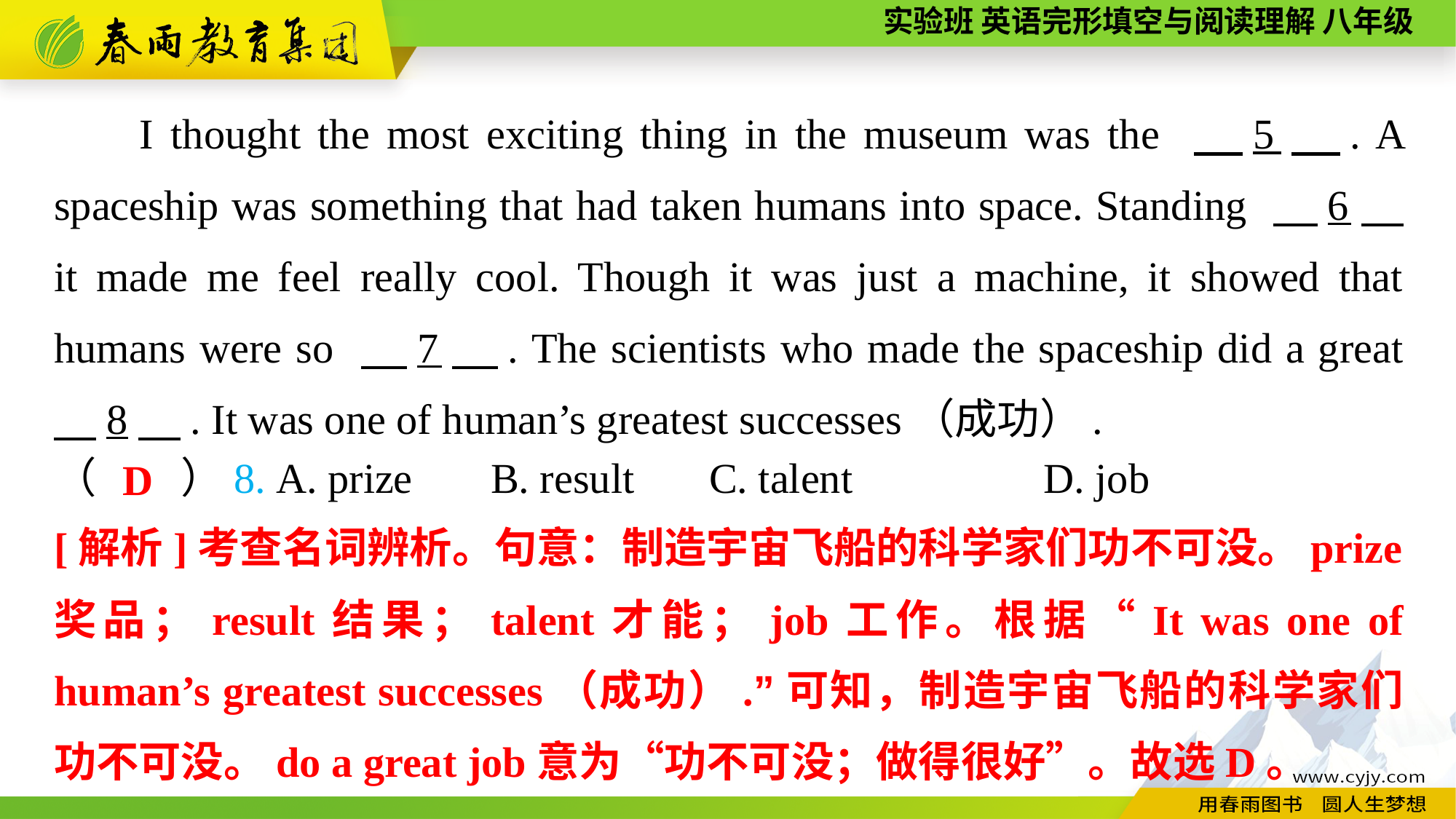

I thought the most exciting thing in the museum was the 　5　. A spaceship was something that had taken humans into space. Standing 　6　 it made me feel really cool. Though it was just a machine, it showed that humans were so 　7　. The scientists who made the spaceship did a great 　8　. It was one of human’s greatest successes（成功）.
（　　）8. A. prize	B. result	C. talent	           D. job
D
[解析]考查名词辨析。句意：制造宇宙飞船的科学家们功不可没。prize奖品；result结果；talent才能；job工作。根据“It was one of human’s greatest successes（成功）.”可知，制造宇宙飞船的科学家们功不可没。do a great job意为“功不可没；做得很好”。故选D。